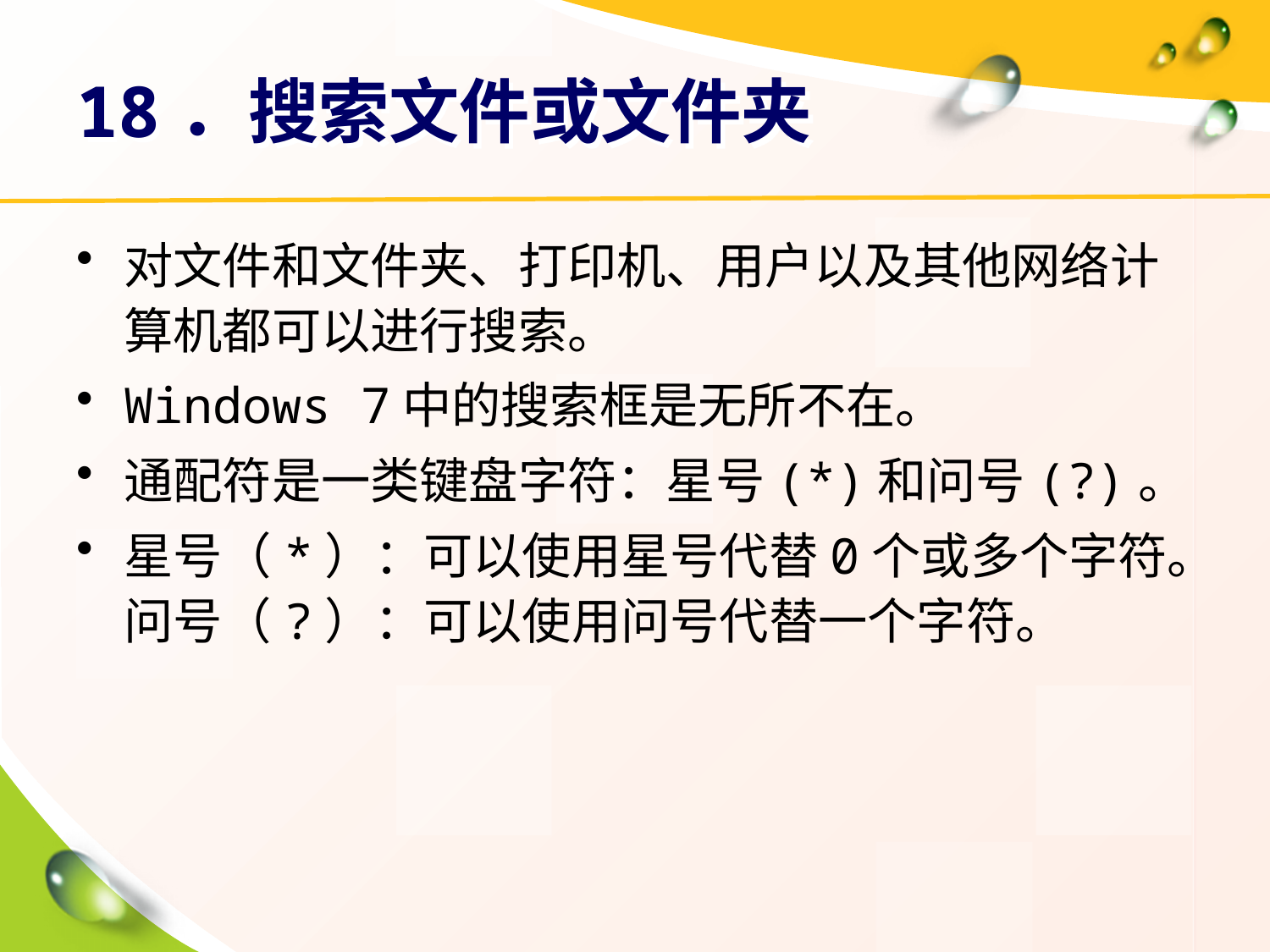

# 18．搜索文件或文件夹
对文件和文件夹、打印机、用户以及其他网络计算机都可以进行搜索。
Windows 7中的搜索框是无所不在。
通配符是一类键盘字符：星号(*)和问号(?)。
星号（*）：可以使用星号代替0个或多个字符。问号（?）：可以使用问号代替一个字符。